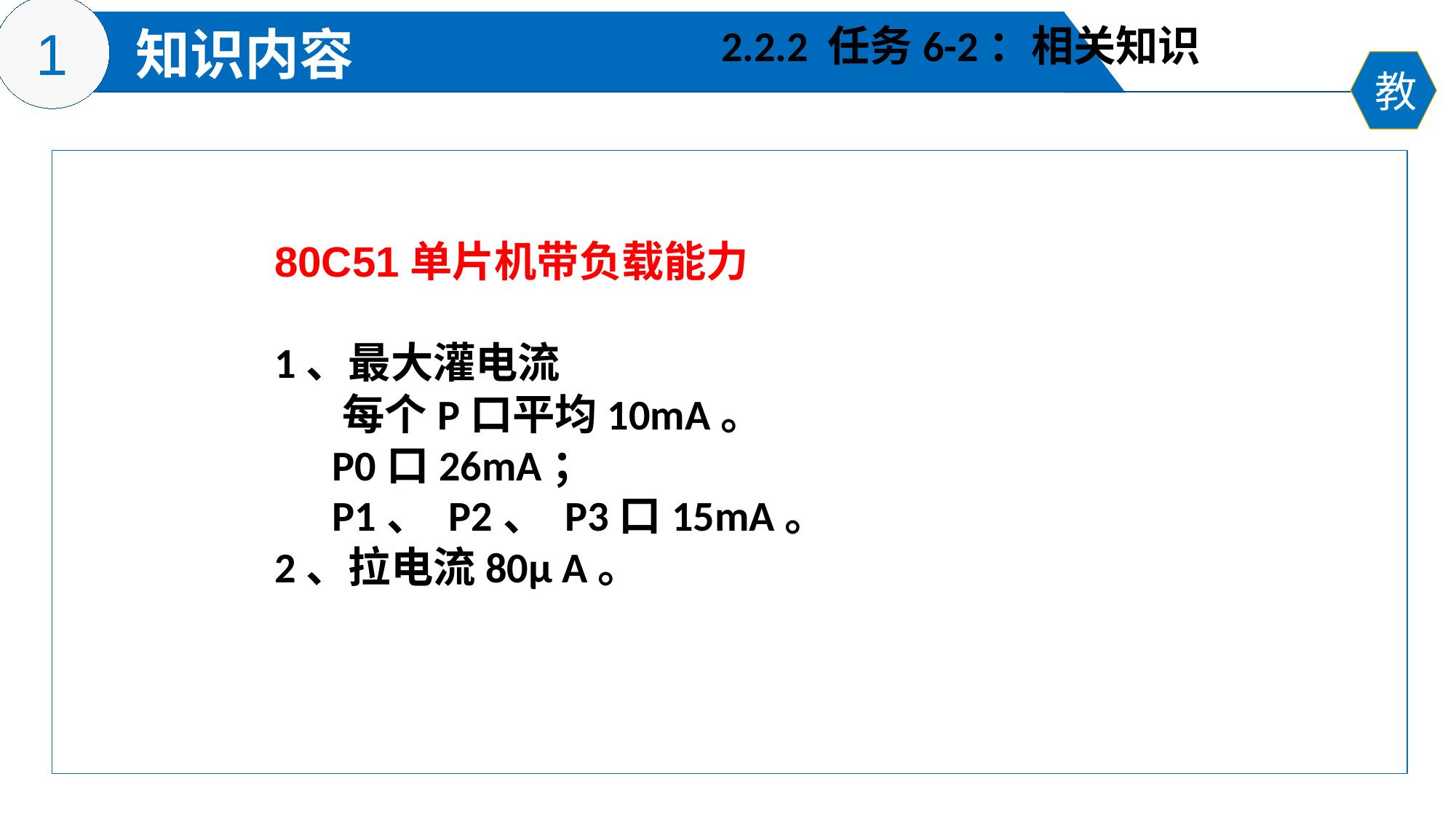

2.2.2 任务6-2：相关知识
80C51单片机带负载能力

1、最大灌电流
      每个P口平均10mA。
      P0口26mA；
      P1、 P2、 P3口15mA。
2、拉电流80µ A。